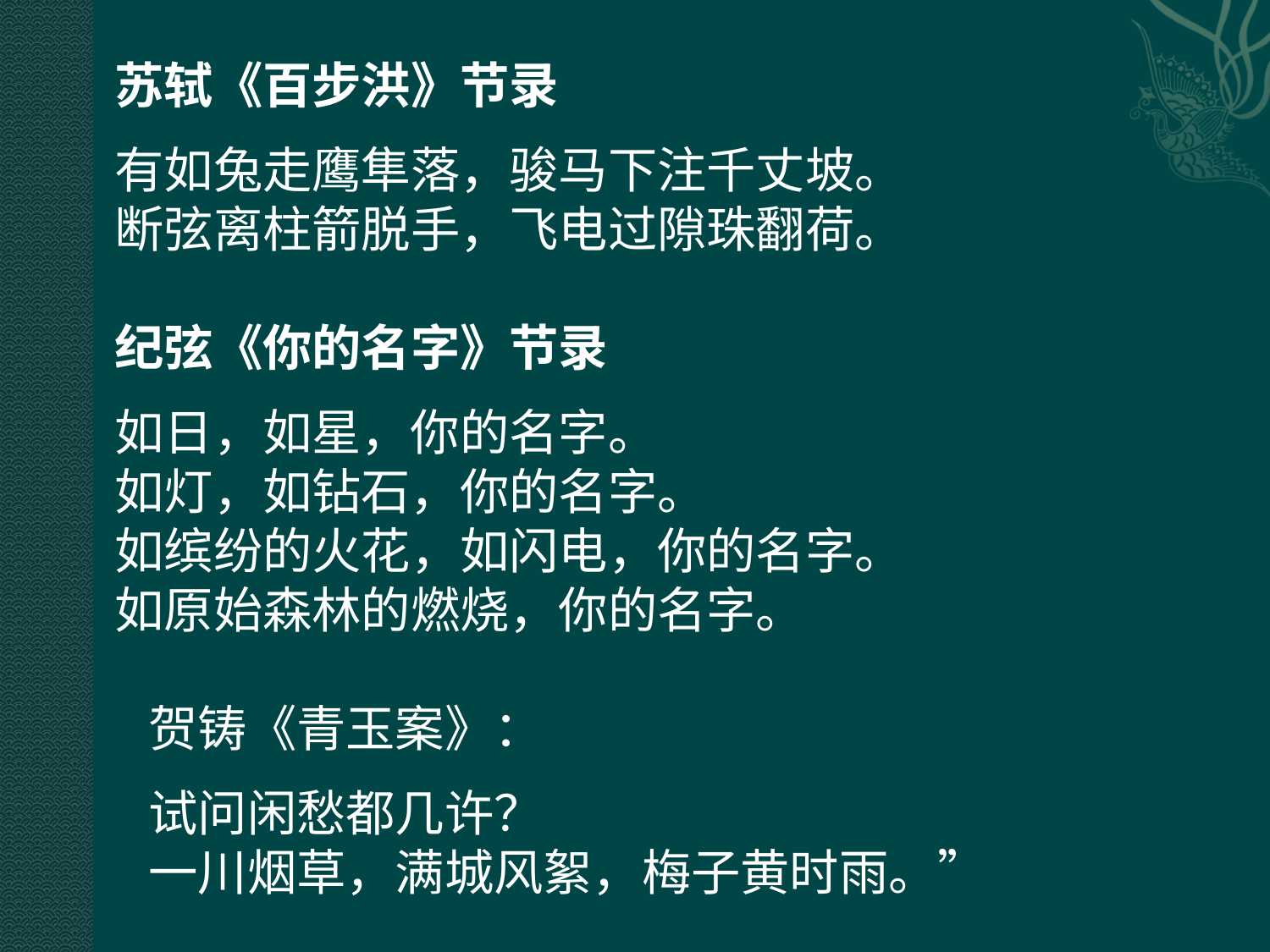

苏轼《百步洪》节录

有如兔走鹰隼落，骏马下注千丈坡。
断弦离柱箭脱手，飞电过隙珠翻荷。

纪弦《你的名字》节录

如日，如星，你的名字。
如灯，如钻石，你的名字。
如缤纷的火花，如闪电，你的名字。
如原始森林的燃烧，你的名字。

  贺铸《青玉案》：

  试问闲愁都几许？
  一川烟草，满城风絮，梅子黄时雨。”